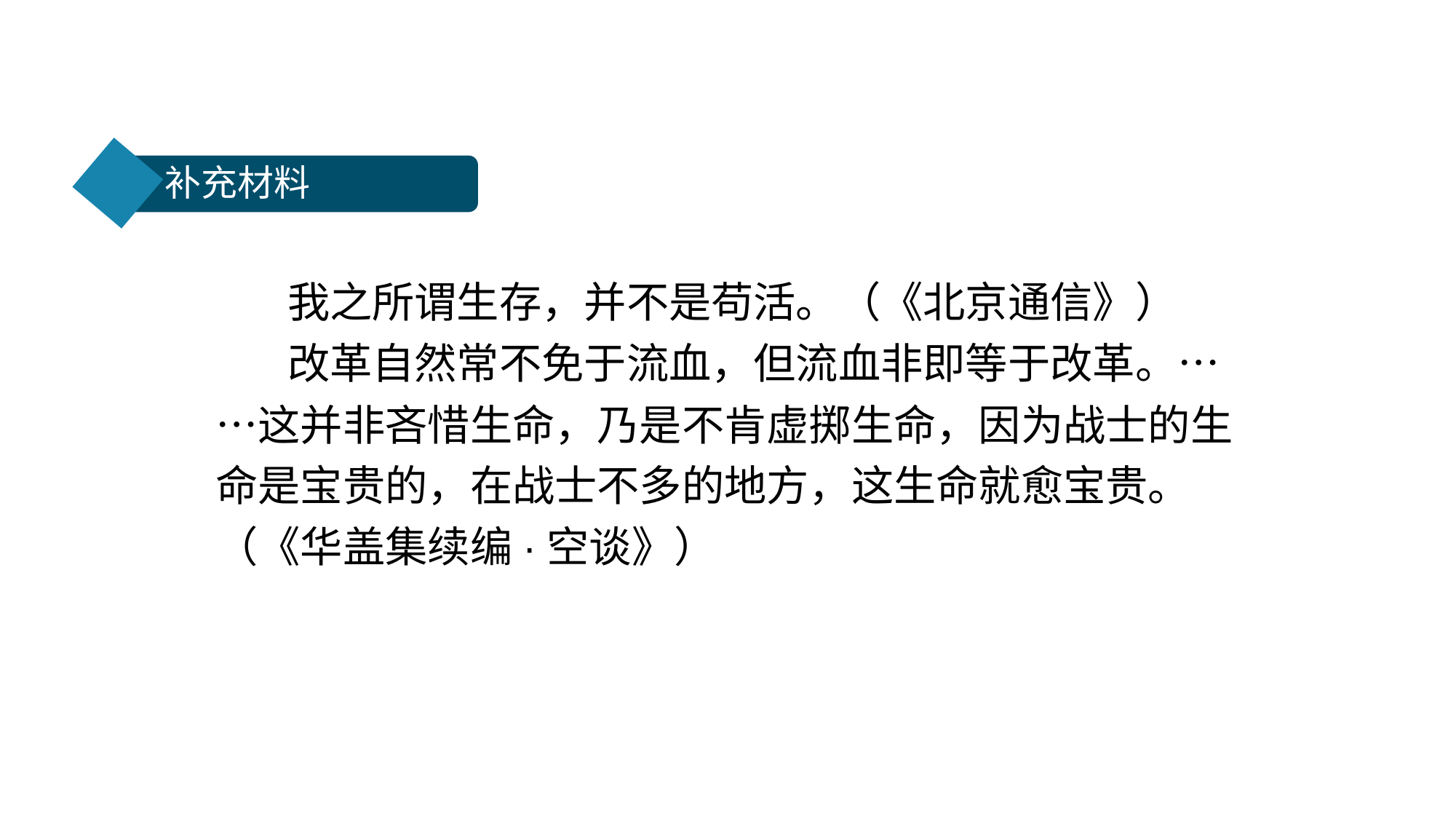

补充材料
我之所谓生存，并不是苟活。（《北京通信》）
改革自然常不免于流血，但流血非即等于改革。……这并非吝惜生命，乃是不肯虚掷生命，因为战士的生命是宝贵的，在战士不多的地方，这生命就愈宝贵。（《华盖集续编·空谈》）